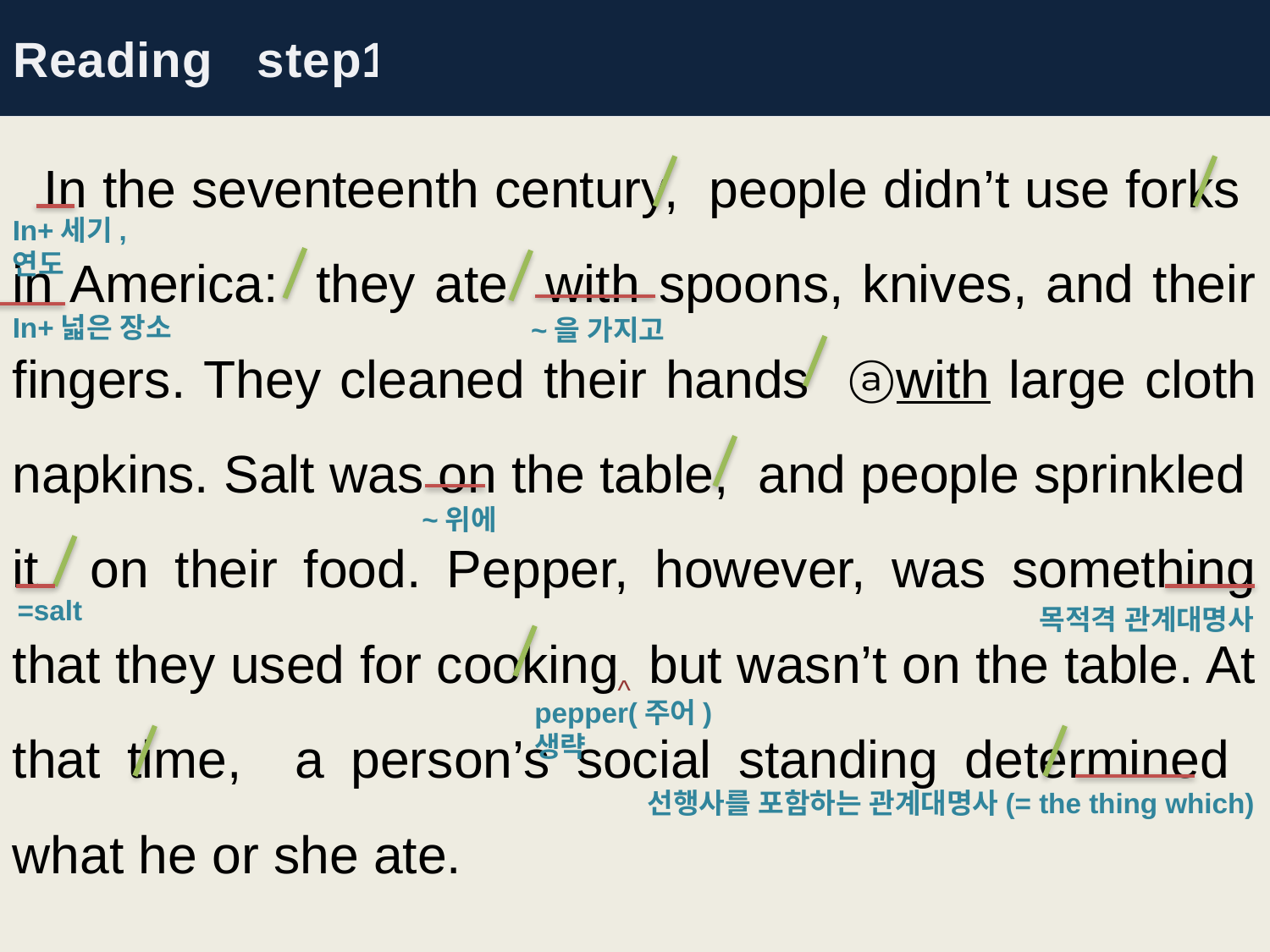

Reading   step1
  In the seventeenth century,  people didn’t use forks
in America:  they ate  with spoons, knives, and their fingers. They cleaned their hands  ⓐwith large cloth napkins. Salt was on the table,  and people sprinkled
it  on their food. Pepper, however, was something that they used for cooking  but wasn’t on the table. At that time,  a person’s social standing determined  what he or she ate.
In+세기,연도
In+넓은 장소
~을 가지고
~위에
=salt
목적격 관계대명사
^
pepper(주어) 생략
선행사를 포함하는 관계대명사(= the thing which)